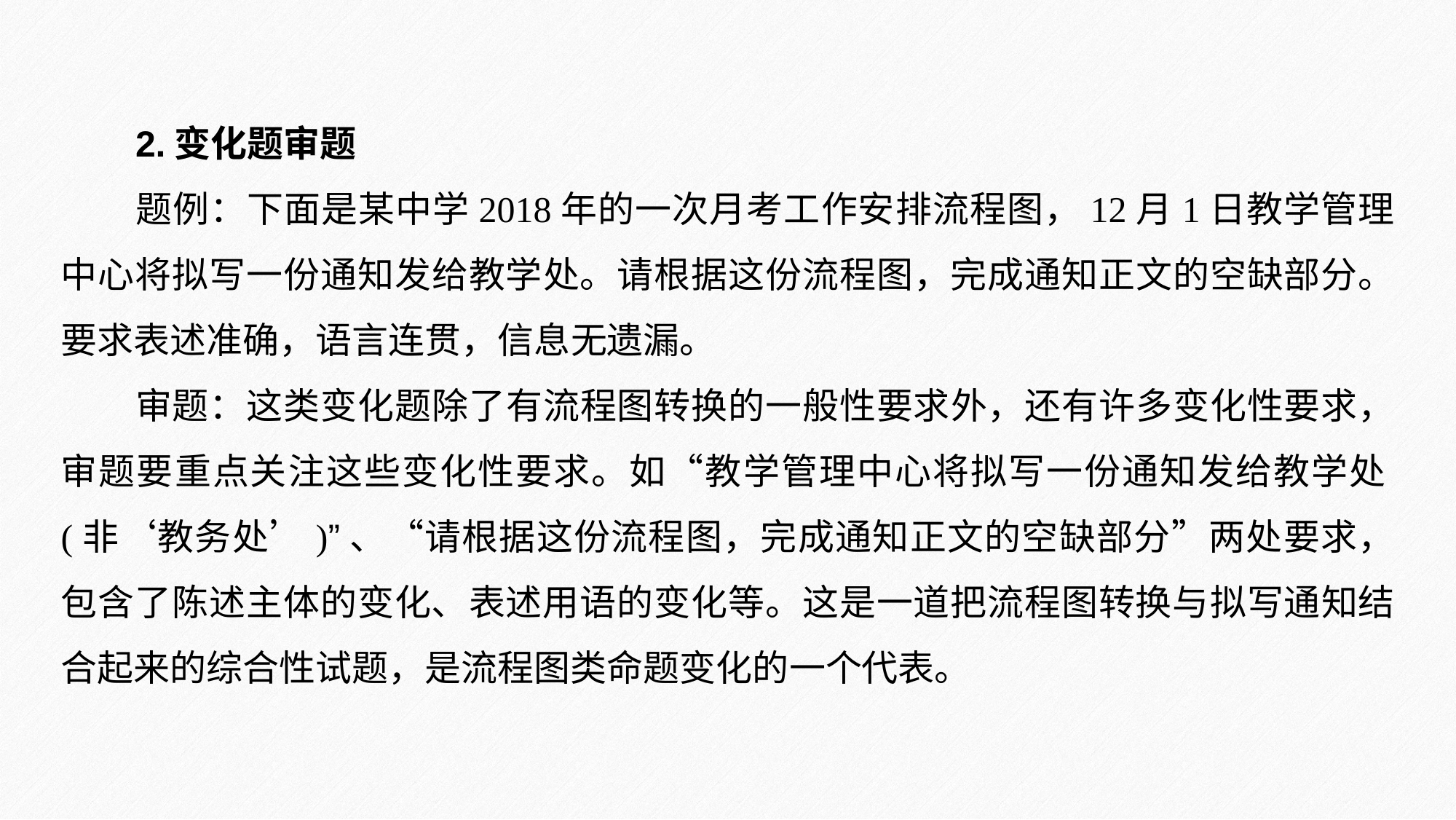

2.变化题审题
题例：下面是某中学2018年的一次月考工作安排流程图，12月1日教学管理中心将拟写一份通知发给教学处。请根据这份流程图，完成通知正文的空缺部分。要求表述准确，语言连贯，信息无遗漏。
审题：这类变化题除了有流程图转换的一般性要求外，还有许多变化性要求，审题要重点关注这些变化性要求。如“教学管理中心将拟写一份通知发给教学处(非‘教务处’)”、“请根据这份流程图，完成通知正文的空缺部分”两处要求，包含了陈述主体的变化、表述用语的变化等。这是一道把流程图转换与拟写通知结合起来的综合性试题，是流程图类命题变化的一个代表。